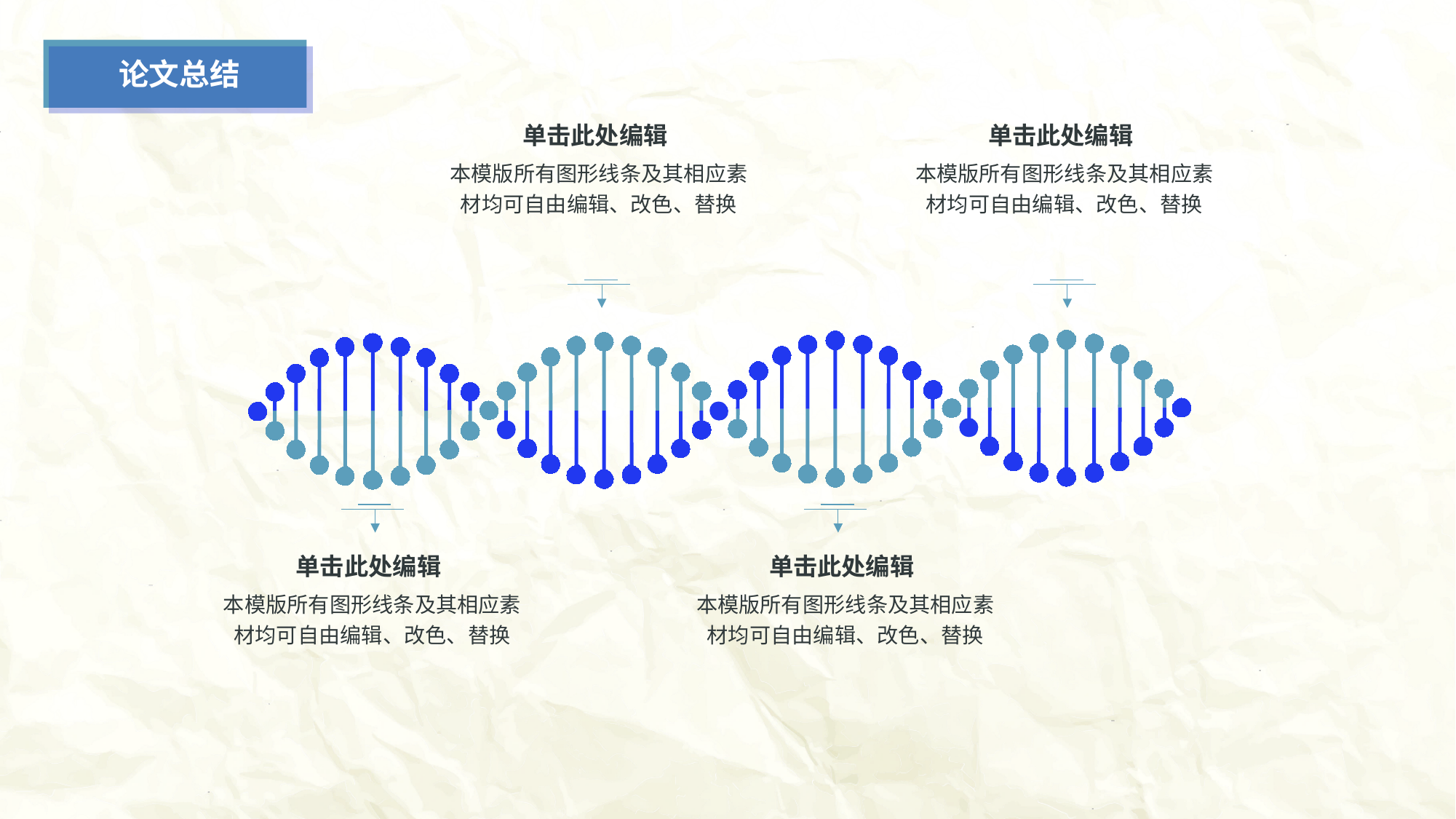

论文总结
单击此处编辑
单击此处编辑
本模版所有图形线条及其相应素材均可自由编辑、改色、替换
本模版所有图形线条及其相应素材均可自由编辑、改色、替换

单击此处编辑
单击此处编辑
本模版所有图形线条及其相应素材均可自由编辑、改色、替换
本模版所有图形线条及其相应素材均可自由编辑、改色、替换